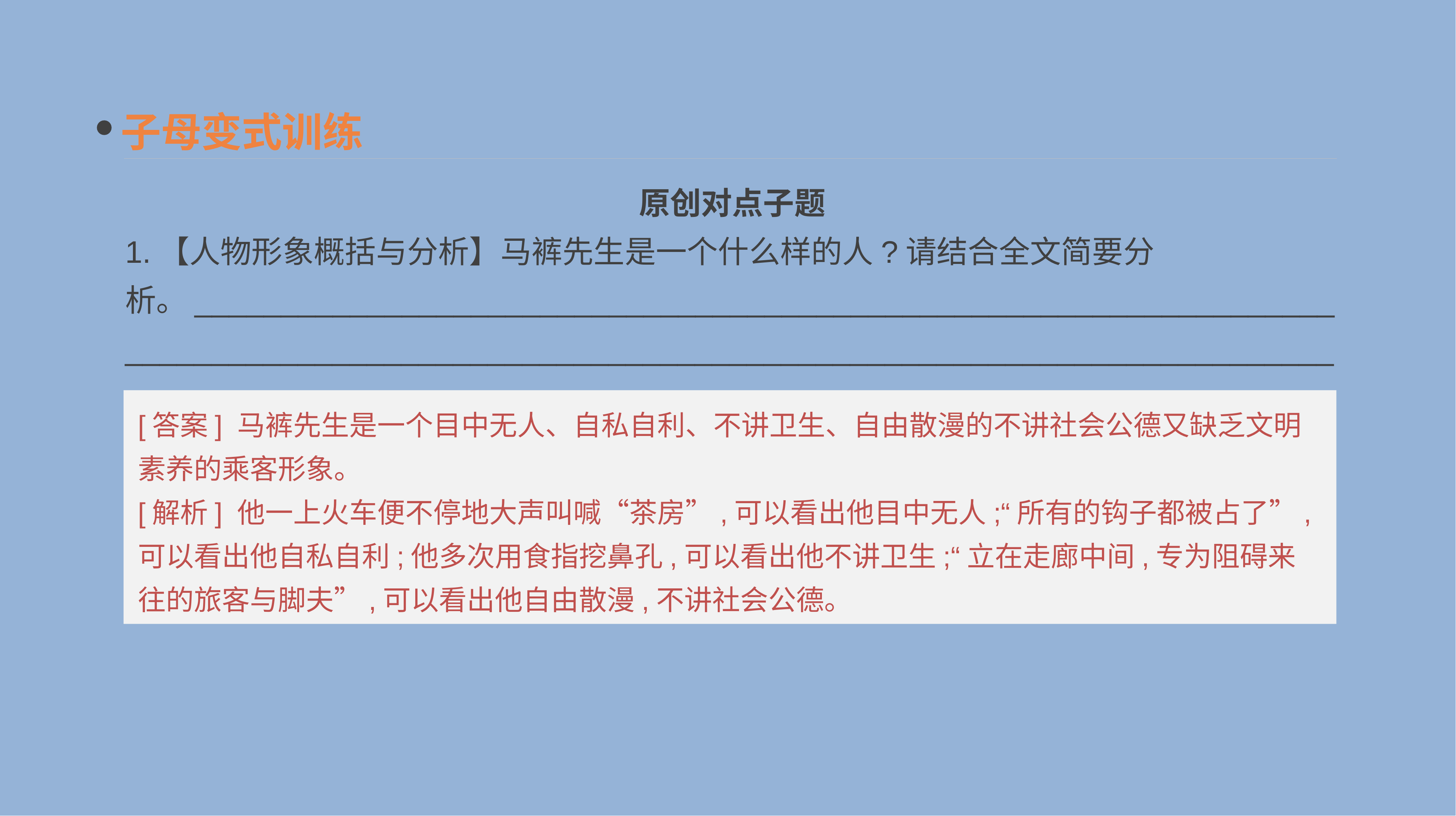

子母变式训练

原创对点子题
1.【人物形象概括与分析】马裤先生是一个什么样的人?请结合全文简要分析。__________________________________________________________________________________________________________________________________________________________________________

[答案] 马裤先生是一个目中无人、自私自利、不讲卫生、自由散漫的不讲社会公德又缺乏文明素养的乘客形象。
[解析] 他一上火车便不停地大声叫喊“茶房”,可以看出他目中无人;“所有的钩子都被占了”,可以看出他自私自利;他多次用食指挖鼻孔,可以看出他不讲卫生;“立在走廊中间,专为阻碍来往的旅客与脚夫”,可以看出他自由散漫,不讲社会公德。